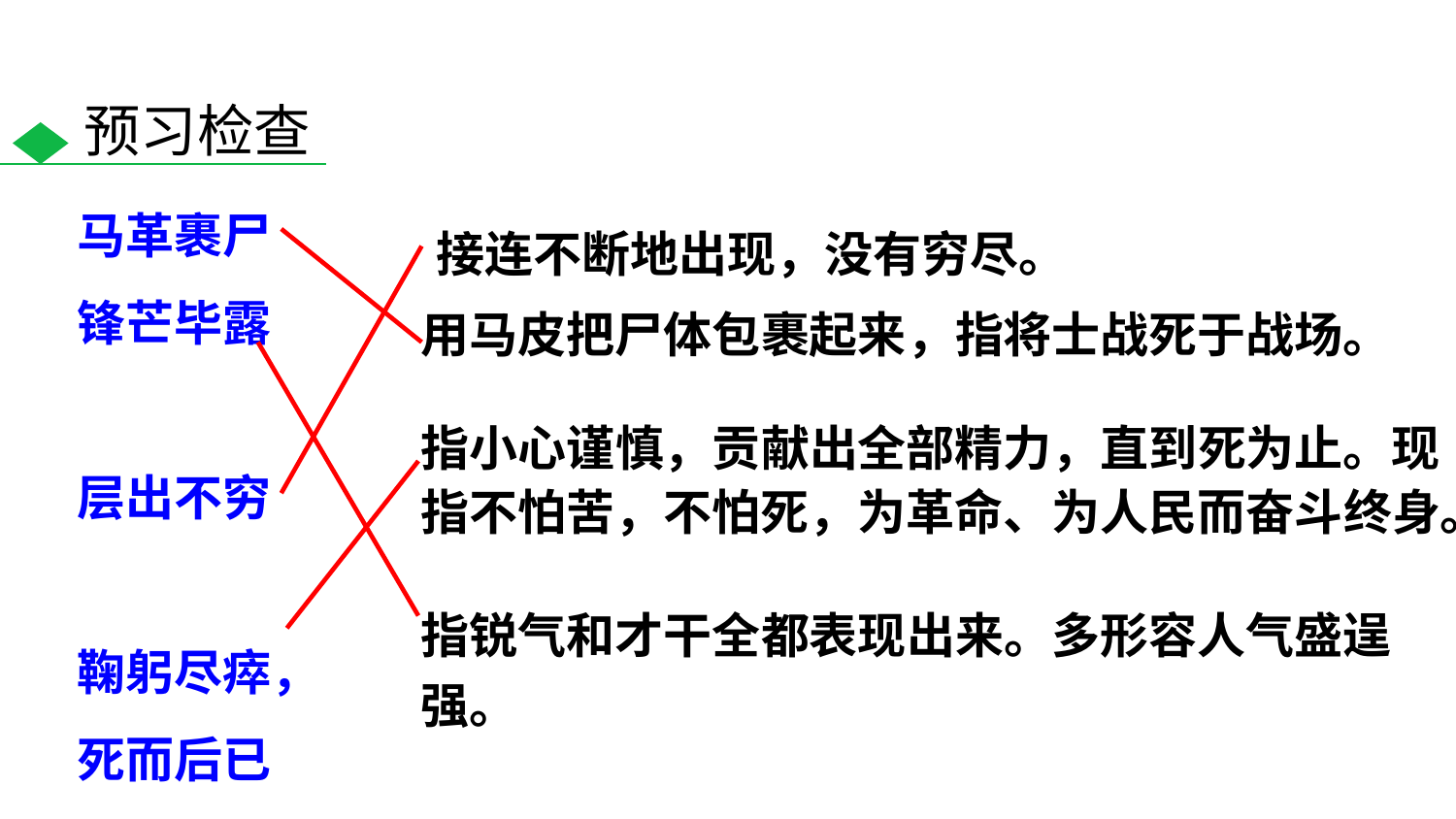

预习检查

马革裹尸
锋芒毕露

层出不穷

鞠躬尽瘁，死而后已
接连不断地出现，没有穷尽。
用马皮把尸体包裹起来，指将士战死于战场。
指小心谨慎，贡献出全部精力，直到死为止。现指不怕苦，不怕死，为革命、为人民而奋斗终身。
指锐气和才干全都表现出来。多形容人气盛逞强。